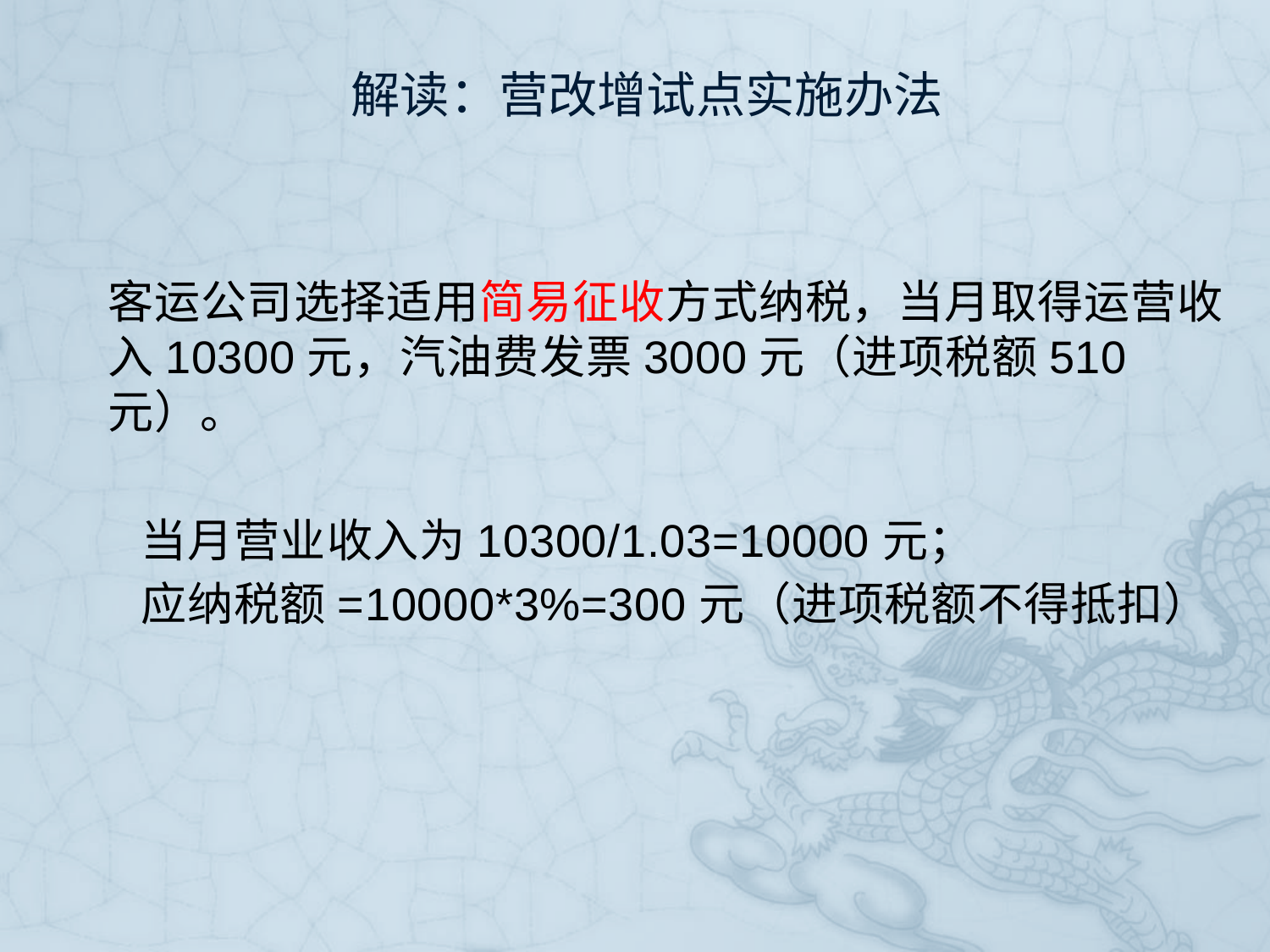

# 解读：营改增试点实施办法

客运公司选择适用简易征收方式纳税，当月取得运营收入10300元，汽油费发票3000元（进项税额510元）。

  当月营业收入为10300/1.03=10000元；
  应纳税额=10000*3%=300元（进项税额不得抵扣）